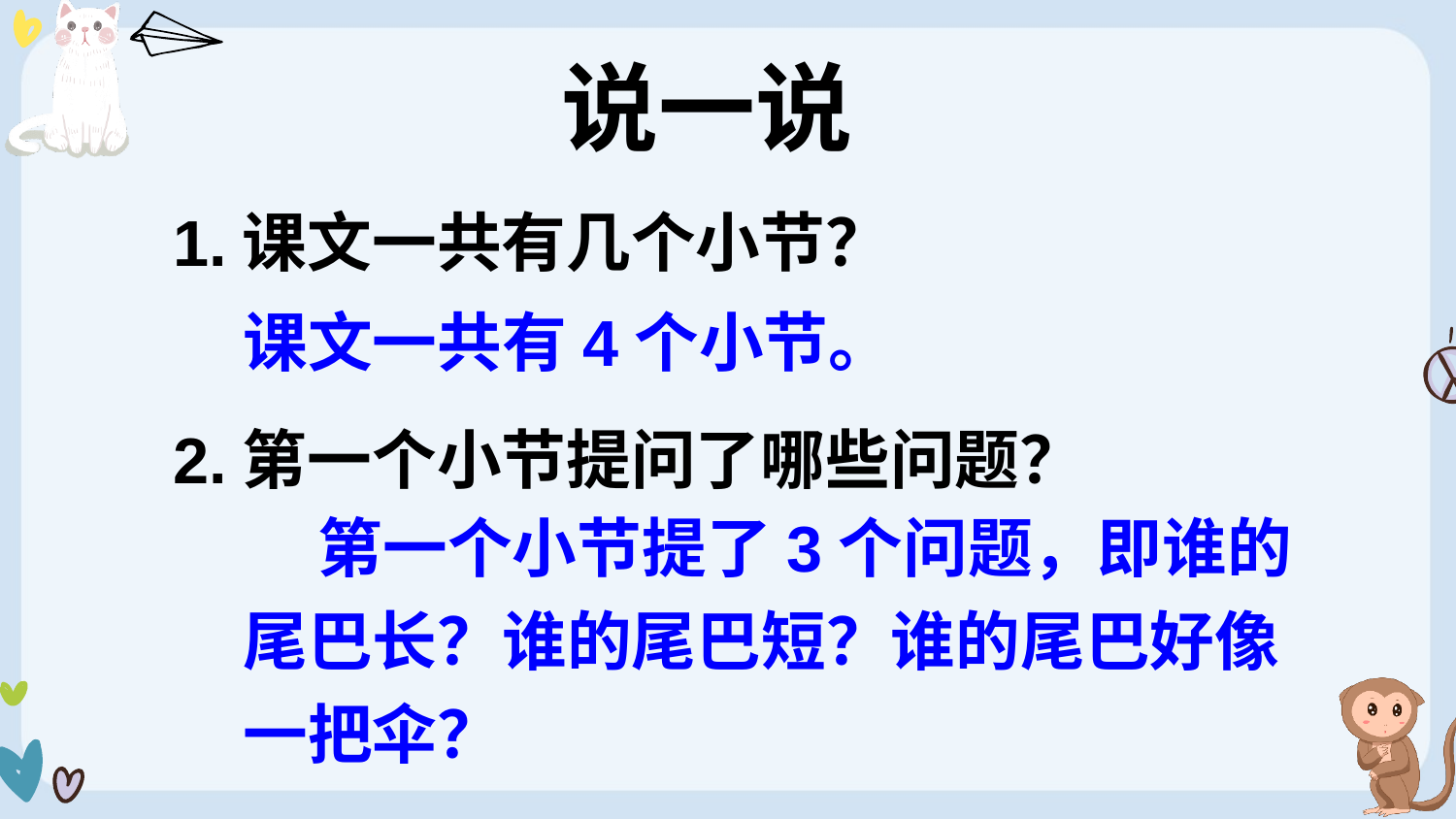

说一说
1.课文一共有几个小节？

2.第一个小节提问了哪些问题？
课文一共有4个小节。
    第一个小节提了3个问题，即谁的尾巴长？谁的尾巴短？谁的尾巴好像一把伞？